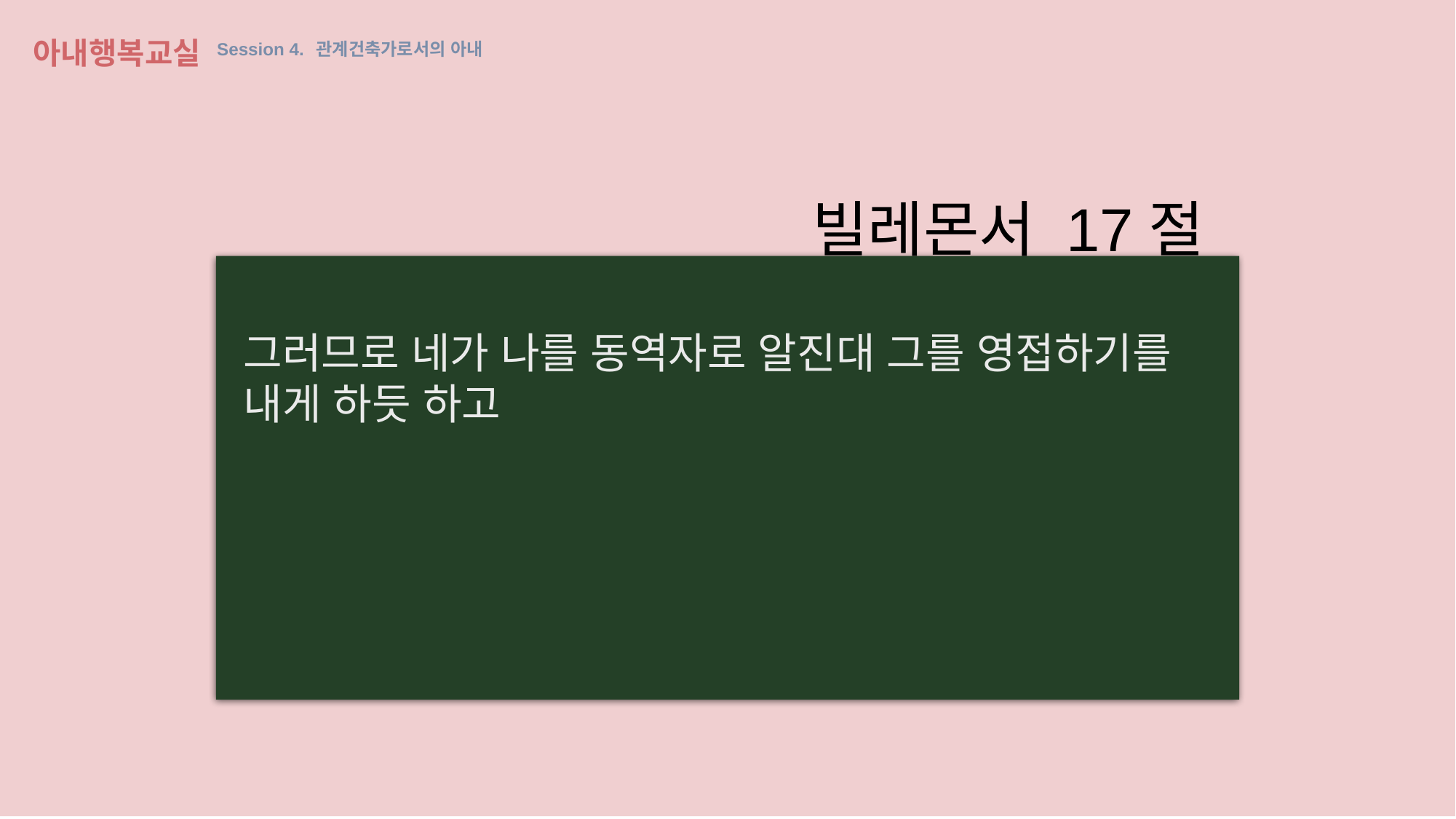

아내행복교실 Session 4. 관계건축가로서의 아내
빌레몬서 17절

그러므로 네가 나를 동역자로 알진대 그를 영접하기를 내게 하듯 하고